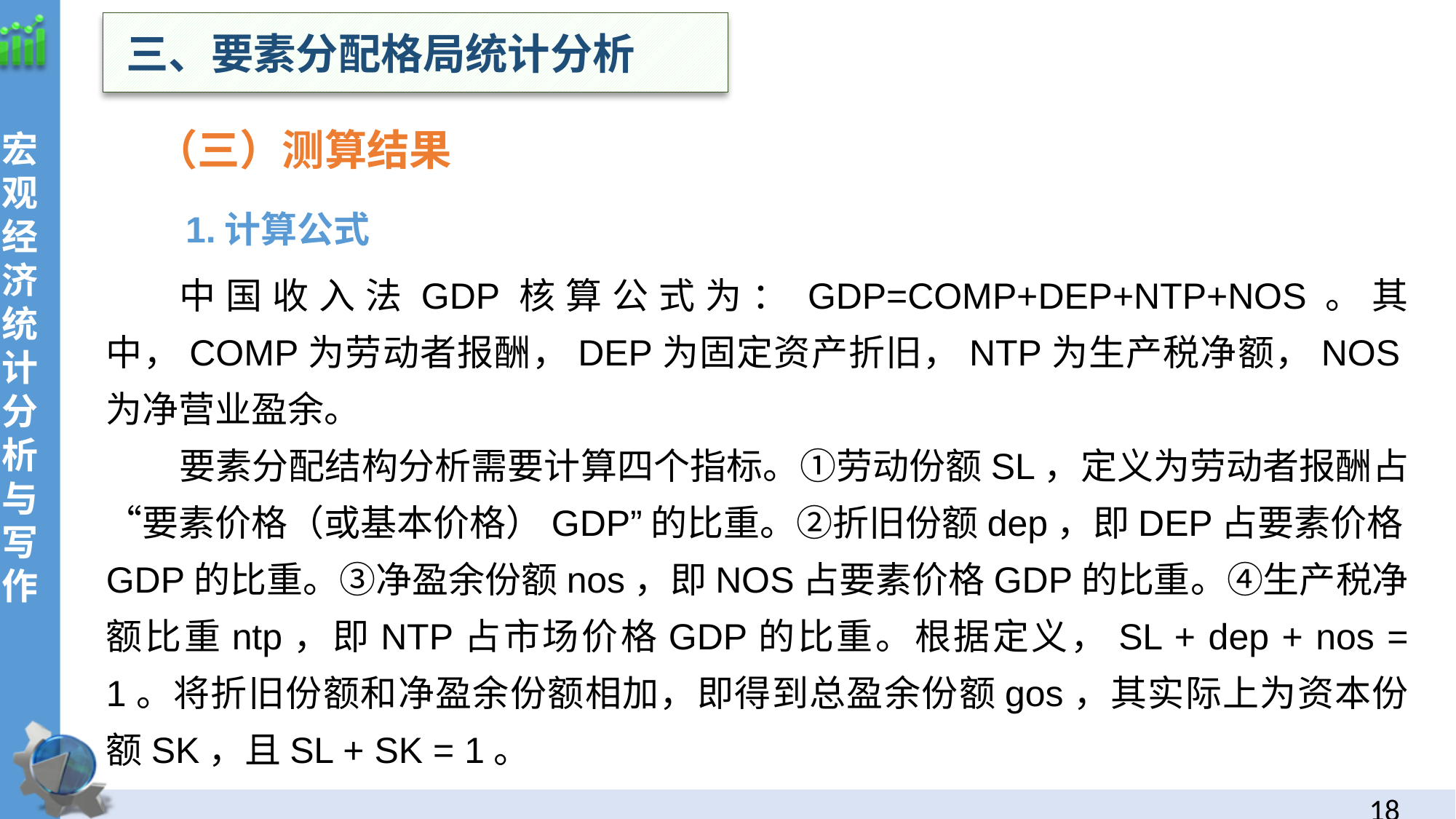

三、要素分配格局统计分析
宏观经济统计分析与写作
（三）测算结果
   1.计算公式

中国收入法GDP核算公式为：GDP=COMP+DEP+NTP+NOS。其中，COMP为劳动者报酬，DEP为固定资产折旧，NTP为生产税净额，NOS为净营业盈余。
要素分配结构分析需要计算四个指标。①劳动份额SL，定义为劳动者报酬占“要素价格（或基本价格）GDP”的比重。②折旧份额dep，即DEP占要素价格GDP的比重。③净盈余份额nos，即NOS占要素价格GDP的比重。④生产税净额比重ntp，即NTP占市场价格GDP的比重。根据定义，SL + dep + nos = 1。将折旧份额和净盈余份额相加，即得到总盈余份额gos，其实际上为资本份额SK，且SL + SK = 1。

18